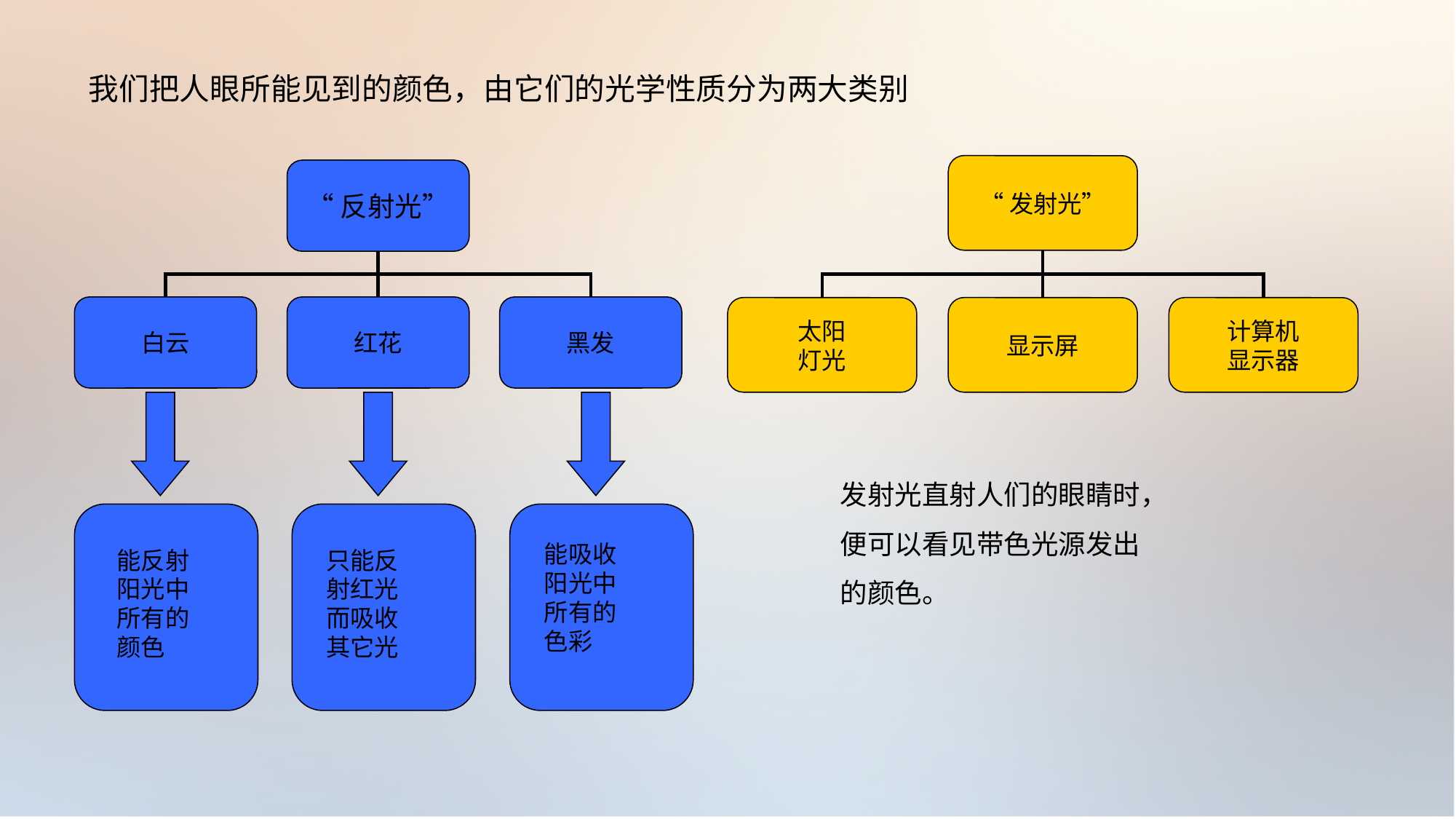

我们把人眼所能见到的颜色，由它们的光学性质分为两大类别

“发射光”
太阳
灯光
显示屏
计算机
显示器

“反射光”
白云
红花
黑发

能反射
阳光中
所有的
颜色

只能反
射红光
而吸收
其它光

能吸收
阳光中
所有的
色彩
发射光直射人们的眼睛时，
便可以看见带色光源发出
的颜色。